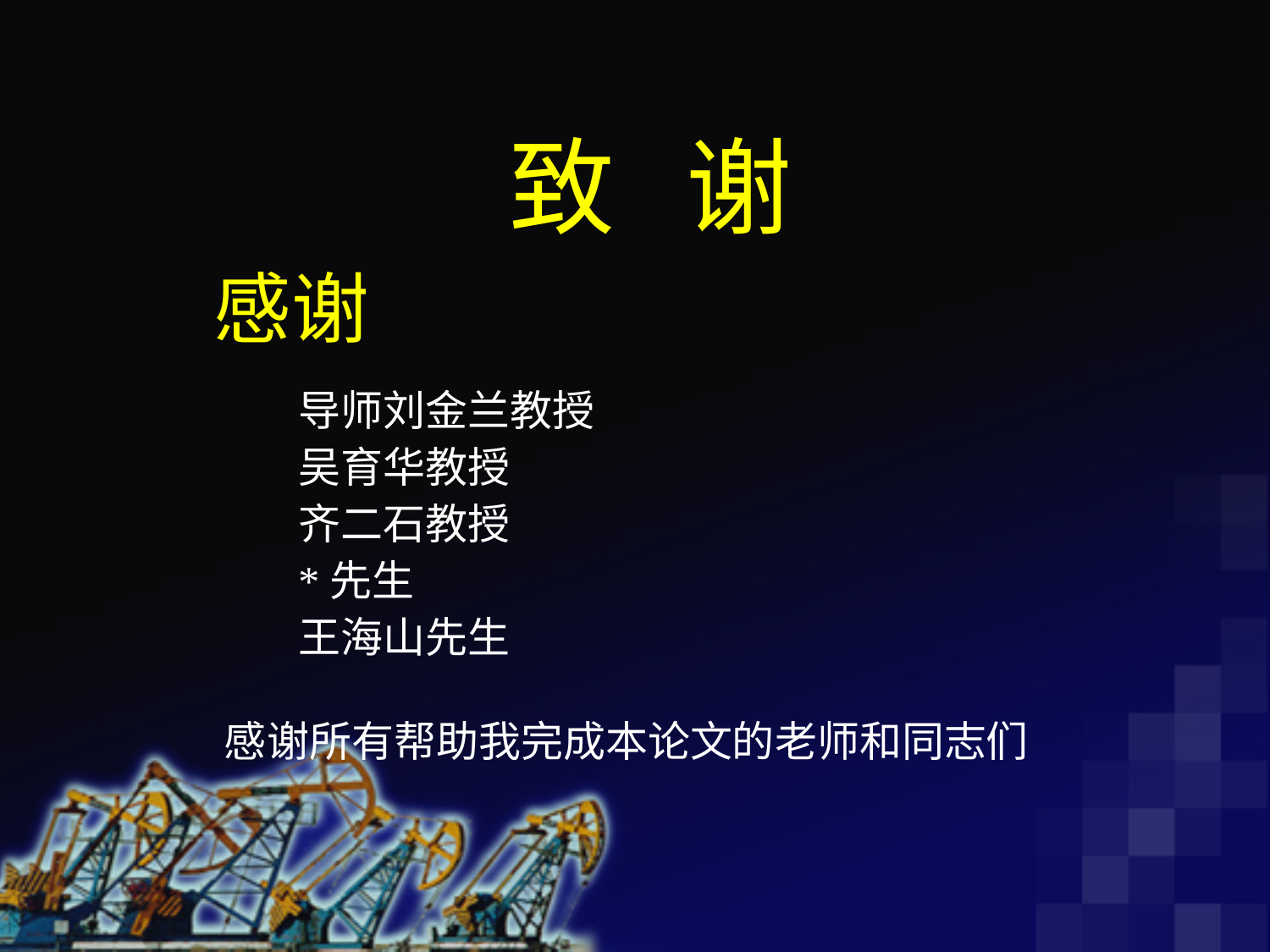

致   谢
感谢
导师刘金兰教授
吴育华教授
齐二石教授
*先生
王海山先生
感谢所有帮助我完成本论文的老师和同志们